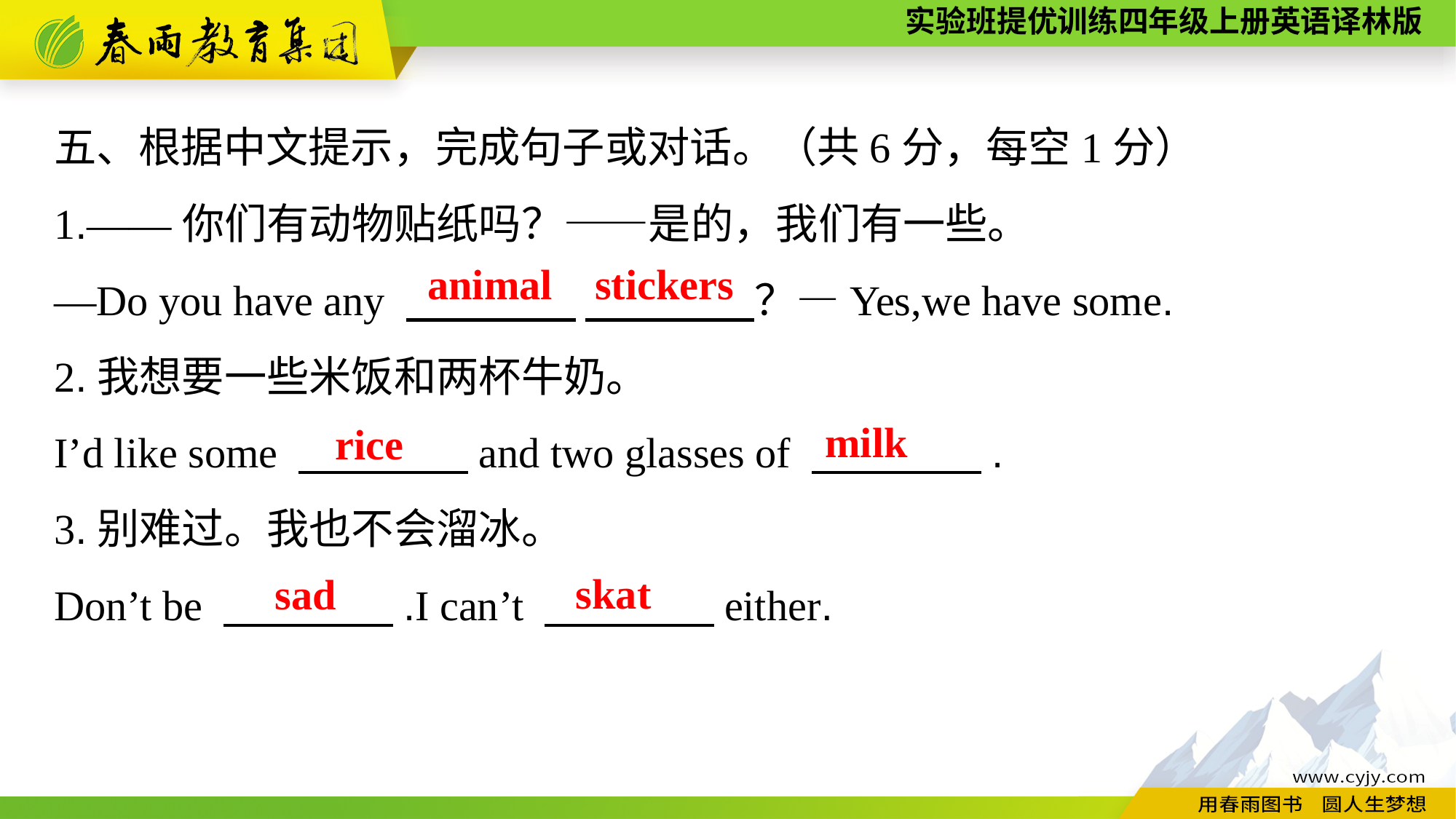

五、根据中文提示，完成句子或对话。（共6分，每空1分）
1.——你们有动物贴纸吗？——是的，我们有一些。
—Do you have any 　　　　 　　　　？—Yes,we have some.
2.我想要一些米饭和两杯牛奶。
I’d like some 　　　　and two glasses of 　　　　.
3.别难过。我也不会溜冰。
Don’t be 　　　　.I can’t 　　　　either.
animal    stickers
milk
rice
skat
sad